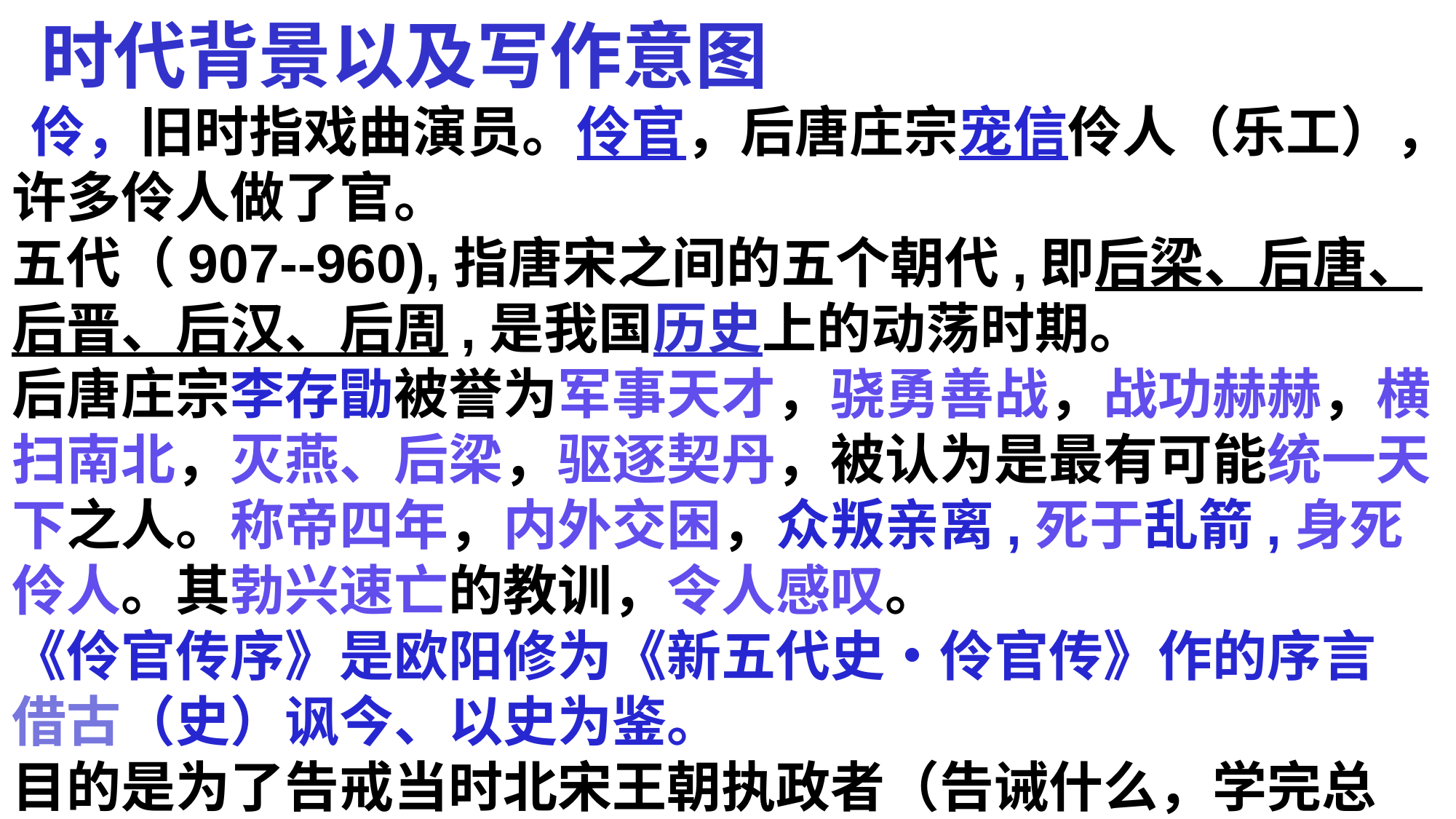

时代背景以及写作意图
 伶，旧时指戏曲演员。伶官，后唐庄宗宠信伶人（乐工），许多伶人做了官。
五代（907--960),指唐宋之间的五个朝代,即后梁、后唐、后晋、后汉、后周,是我国历史上的动荡时期。
后唐庄宗李存勖被誉为军事天才，骁勇善战，战功赫赫，横扫南北，灭燕、后梁，驱逐契丹，被认为是最有可能统一天下之人。称帝四年，内外交困，众叛亲离,死于乱箭,身死伶人。其勃兴速亡的教训，令人感叹。
《伶官传序》是欧阳修为《新五代史•伶官传》作的序言
借古（史）讽今、以史为鉴。
目的是为了告戒当时北宋王朝执政者（告诫什么，学完总结）